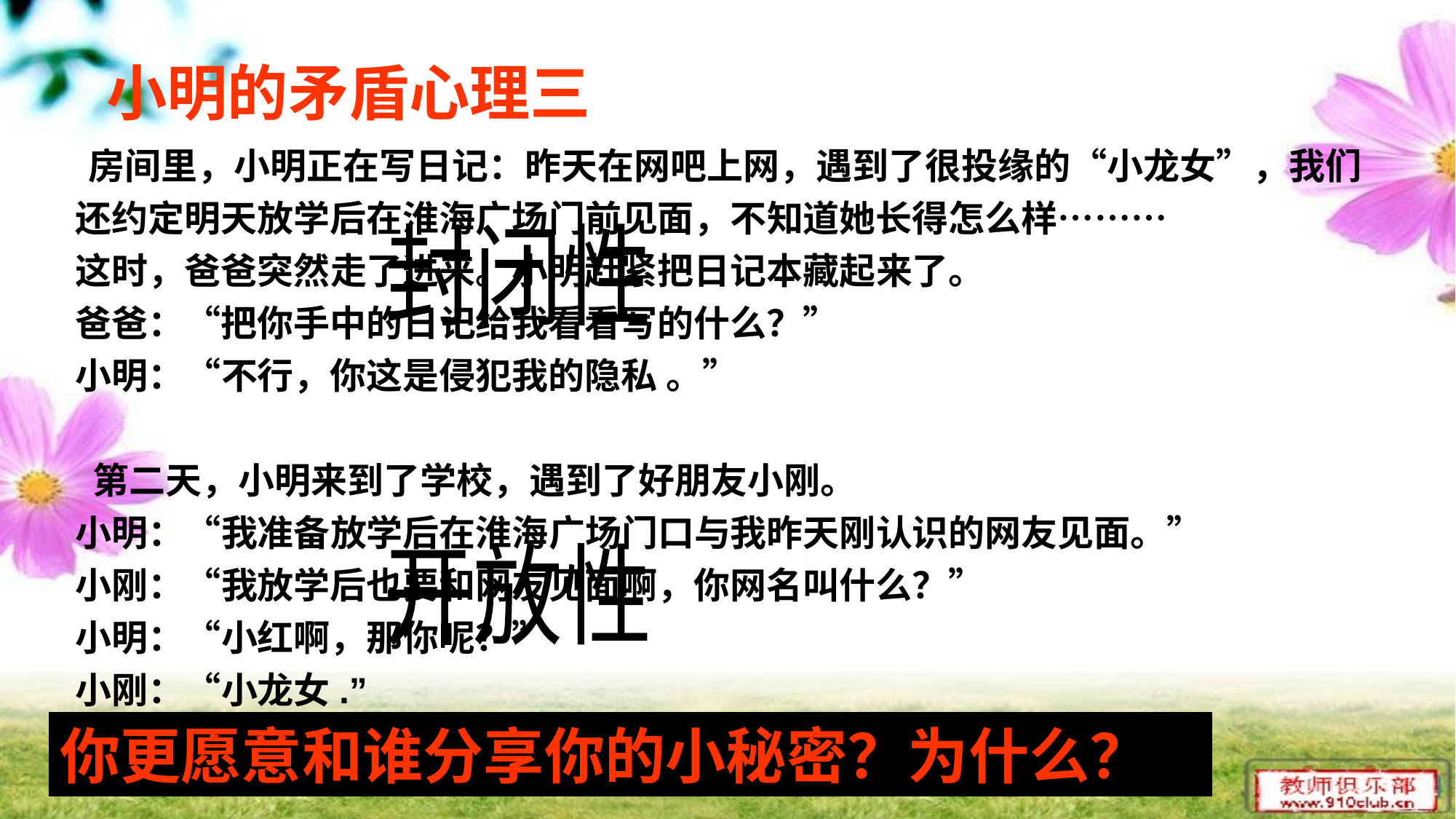

小明的矛盾心理三
 房间里，小明正在写日记：昨天在网吧上网，遇到了很投缘的“小龙女”，我们还约定明天放学后在淮海广场门前见面，不知道她长得怎么样………
这时，爸爸突然走了进来。小明赶紧把日记本藏起来了。
爸爸：“把你手中的日记给我看看写的什么？”
小明：“不行，你这是侵犯我的隐私 。”

 第二天，小明来到了学校，遇到了好朋友小刚。
小明：“我准备放学后在淮海广场门口与我昨天刚认识的网友见面。”
小刚：“我放学后也要和网友见面啊，你网名叫什么？”
小明：“小红啊，那你呢？”
小刚：“小龙女.”
小明和小刚同时说：“切，都是男的。”

封闭性
开放性
你更愿意和谁分享你的小秘密？为什么？